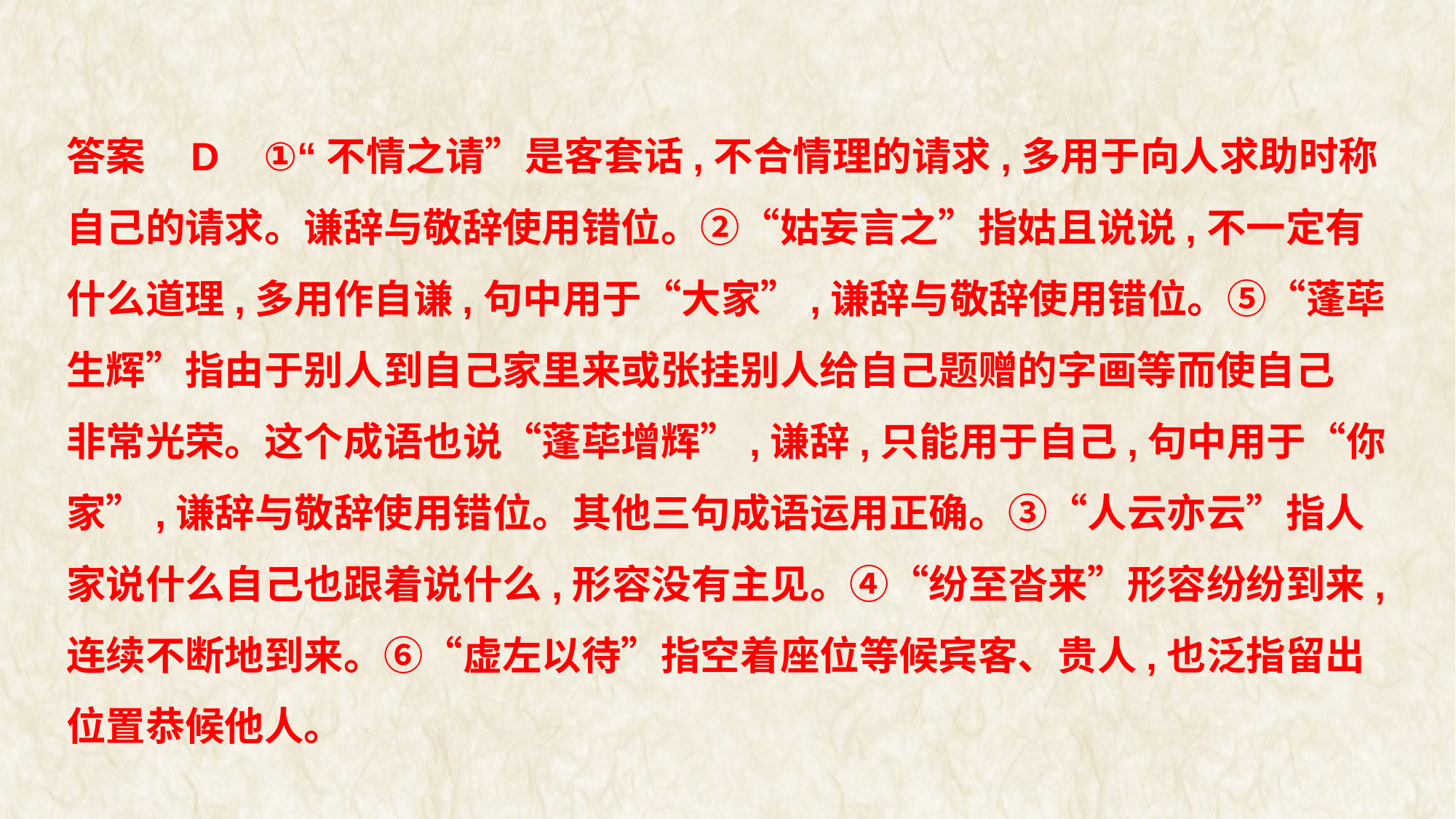

答案    D    ①“不情之请”是客套话,不合情理的请求,多用于向人求助时称
自己的请求。谦辞与敬辞使用错位。②“姑妄言之”指姑且说说,不一定有
什么道理,多用作自谦,句中用于“大家”,谦辞与敬辞使用错位。⑤“蓬荜
生辉”指由于别人到自己家里来或张挂别人给自己题赠的字画等而使自己
非常光荣。这个成语也说“蓬荜增辉”,谦辞,只能用于自己,句中用于“你
家”,谦辞与敬辞使用错位。其他三句成语运用正确。③“人云亦云”指人
家说什么自己也跟着说什么,形容没有主见。④“纷至沓来”形容纷纷到来,
连续不断地到来。⑥“虚左以待”指空着座位等候宾客、贵人,也泛指留出
位置恭候他人。